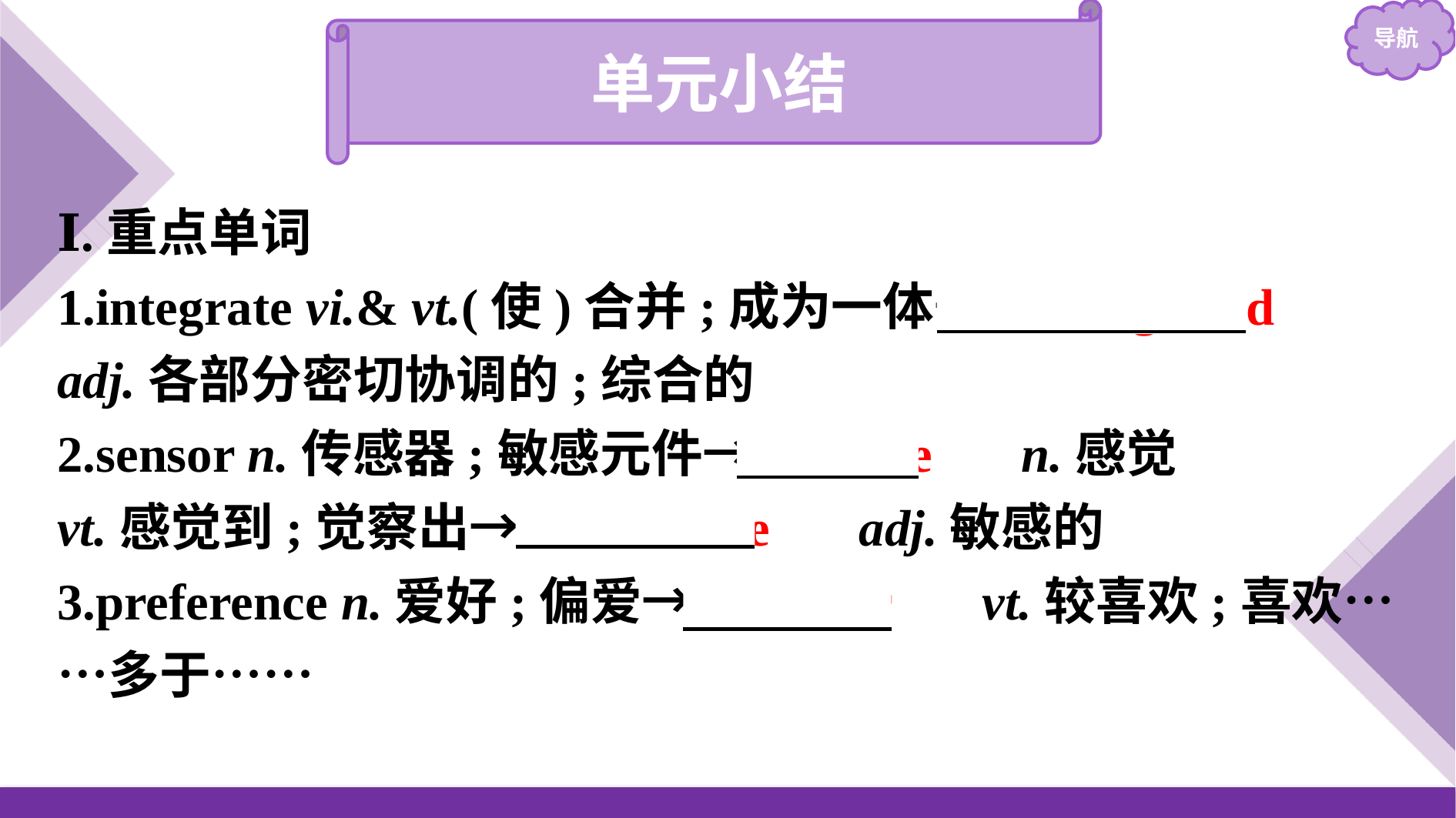

单元小结
Ⅰ.重点单词
1.integrate vi.& vt.(使)合并;成为一体→　integrated　 adj.各部分密切协调的;综合的
2.sensor n.传感器;敏感元件→　sense　 n.感觉
vt.感觉到;觉察出→　sensitive　 adj.敏感的
3.preference n.爱好;偏爱→　prefer　 vt.较喜欢;喜欢……多于……